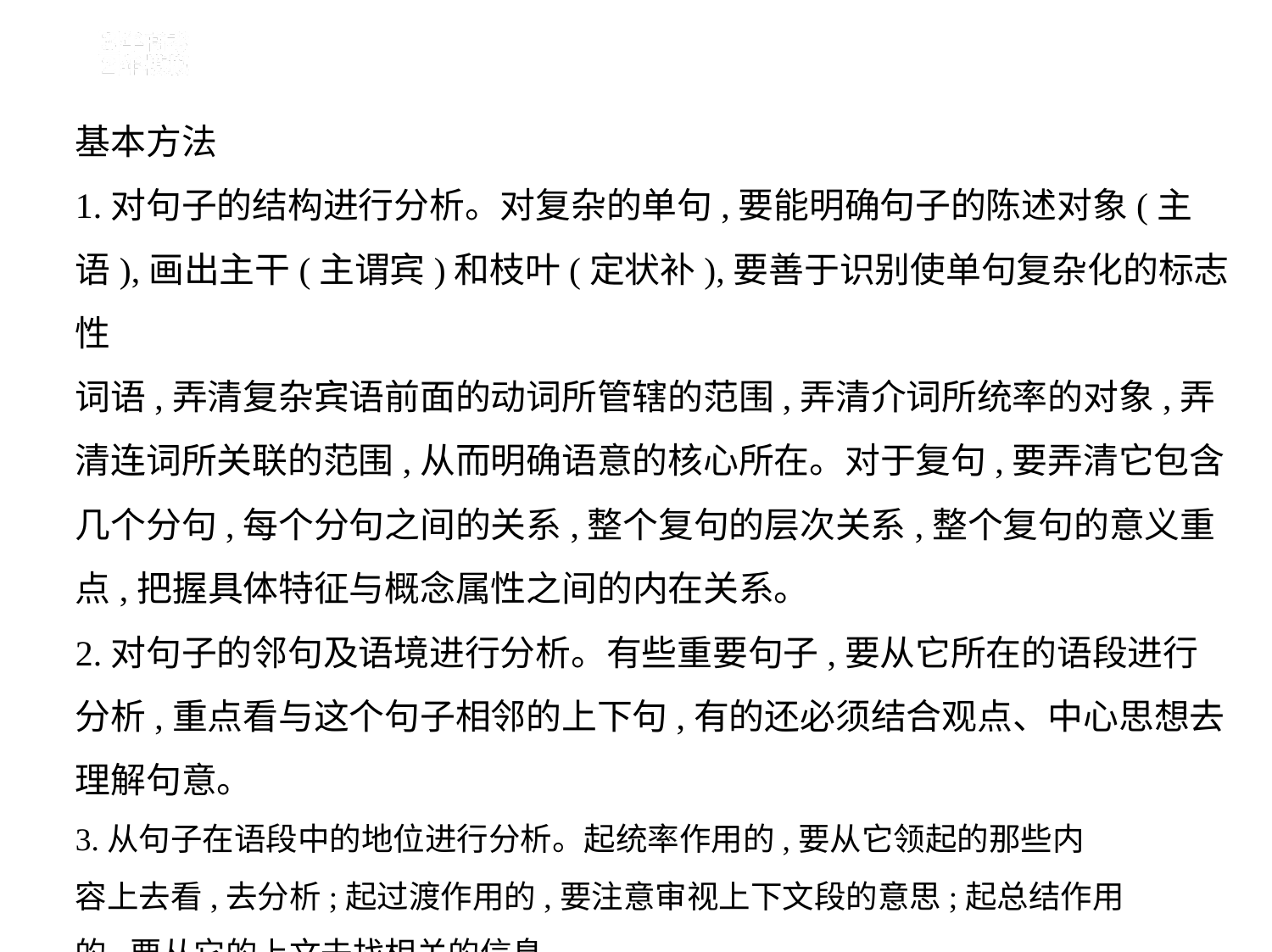

基本方法
1.对句子的结构进行分析。对复杂的单句,要能明确句子的陈述对象(主
语),画出主干(主谓宾)和枝叶(定状补),要善于识别使单句复杂化的标志性
词语,弄清复杂宾语前面的动词所管辖的范围,弄清介词所统率的对象,弄
清连词所关联的范围,从而明确语意的核心所在。对于复句,要弄清它包含
几个分句,每个分句之间的关系,整个复句的层次关系,整个复句的意义重
点,把握具体特征与概念属性之间的内在关系。
2.对句子的邻句及语境进行分析。有些重要句子,要从它所在的语段进行
分析,重点看与这个句子相邻的上下句,有的还必须结合观点、中心思想去
理解句意。
3.从句子在语段中的地位进行分析。起统率作用的,要从它领起的那些内
容上去看,去分析;起过渡作用的,要注意审视上下文段的意思;起总结作用
的,要从它的上文去找相关的信息。